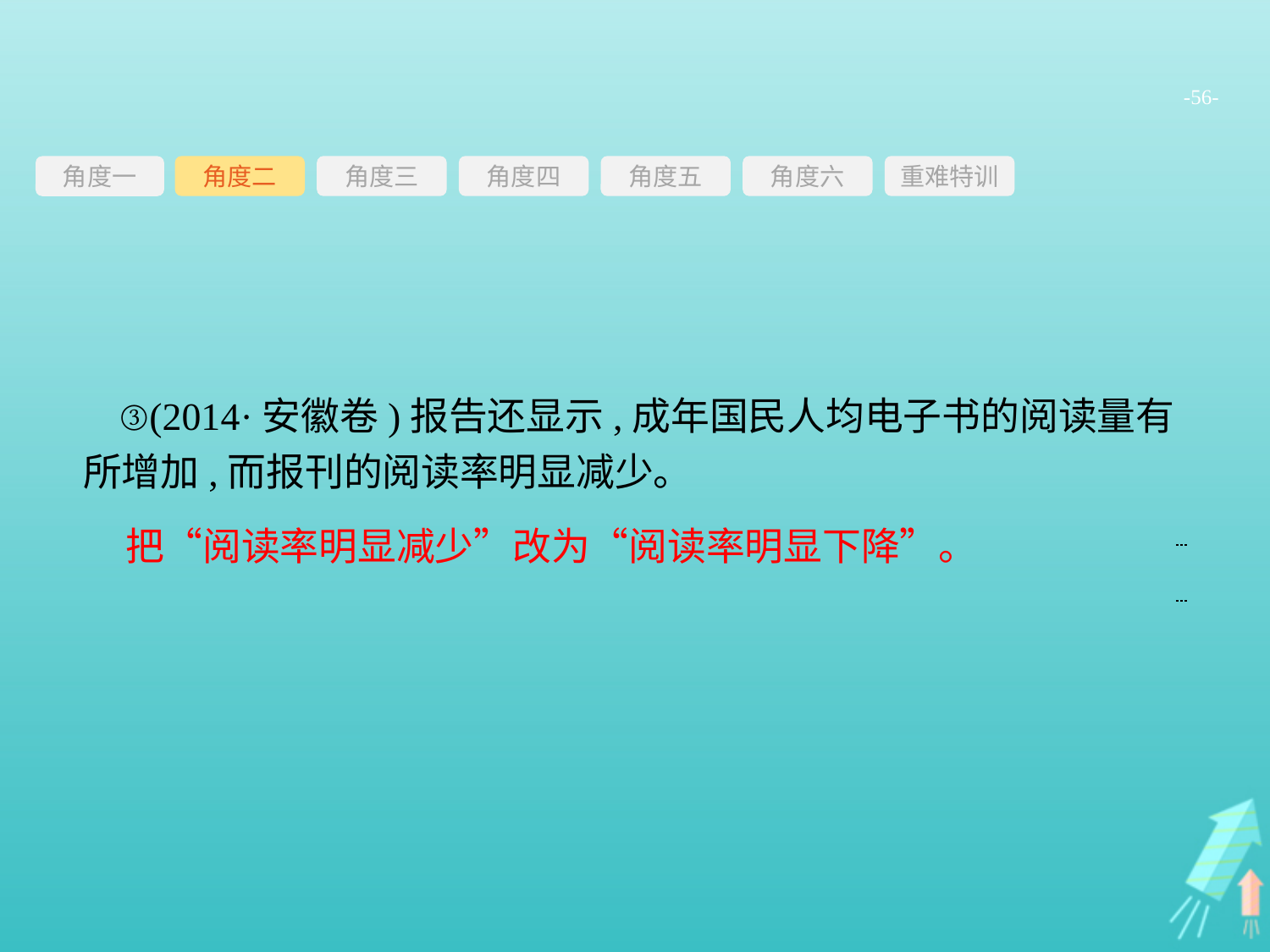

-56-
角度三
角度四
角度五
角度六
重难特训
角度二
角度一
③(2014·安徽卷)报告还显示,成年国民人均电子书的阅读量有所增加,而报刊的阅读率明显减少。

把“阅读率明显减少”改为“阅读率明显下降”。